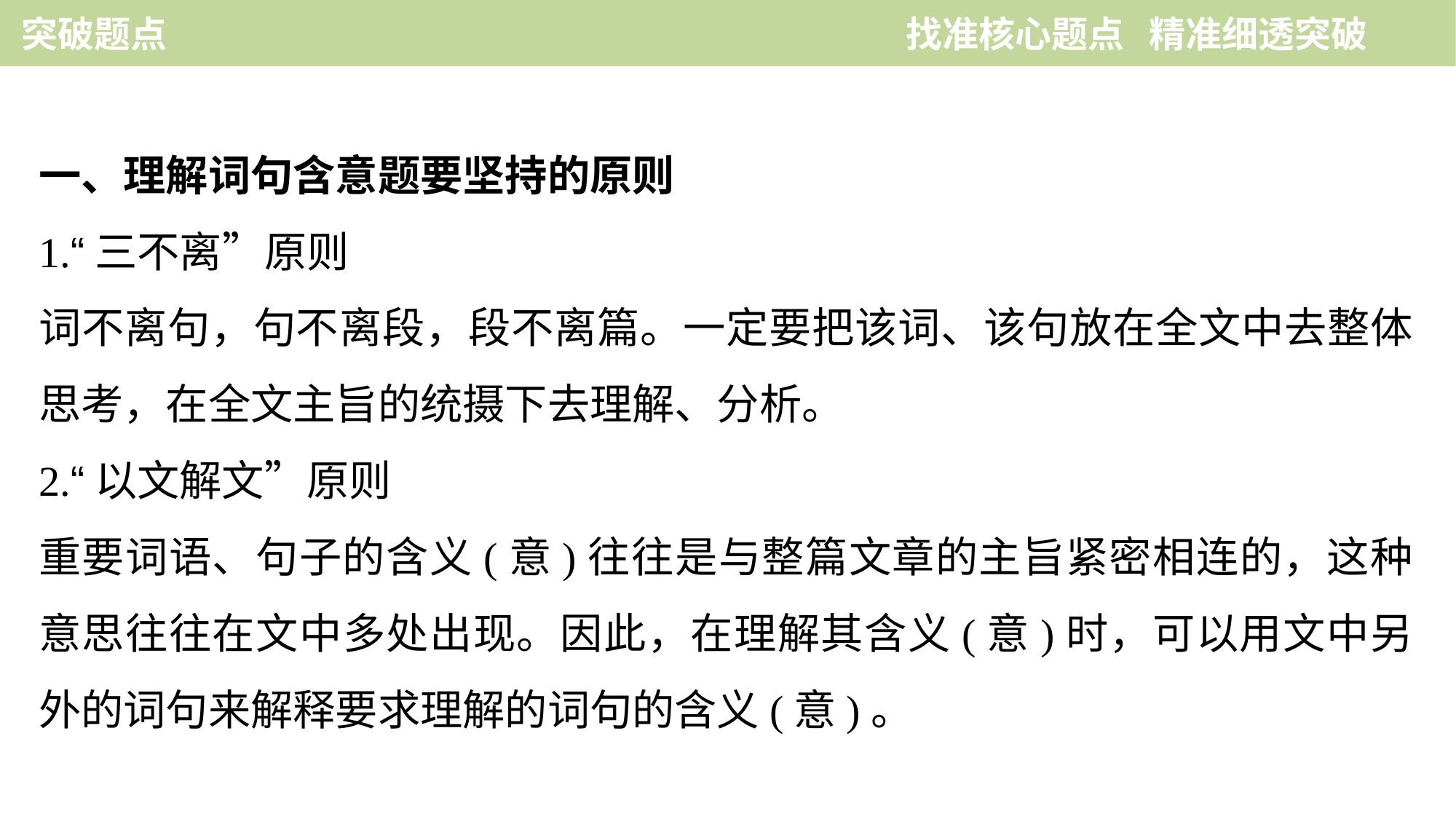

突破题点　　　　　　　　　　　　　　                            找准核心题点   精准细透突破
一、理解词句含意题要坚持的原则
1.“三不离”原则
词不离句，句不离段，段不离篇。一定要把该词、该句放在全文中去整体思考，在全文主旨的统摄下去理解、分析。
2.“以文解文”原则
重要词语、句子的含义(意)往往是与整篇文章的主旨紧密相连的，这种意思往往在文中多处出现。因此，在理解其含义(意)时，可以用文中另外的词句来解释要求理解的词句的含义(意)。